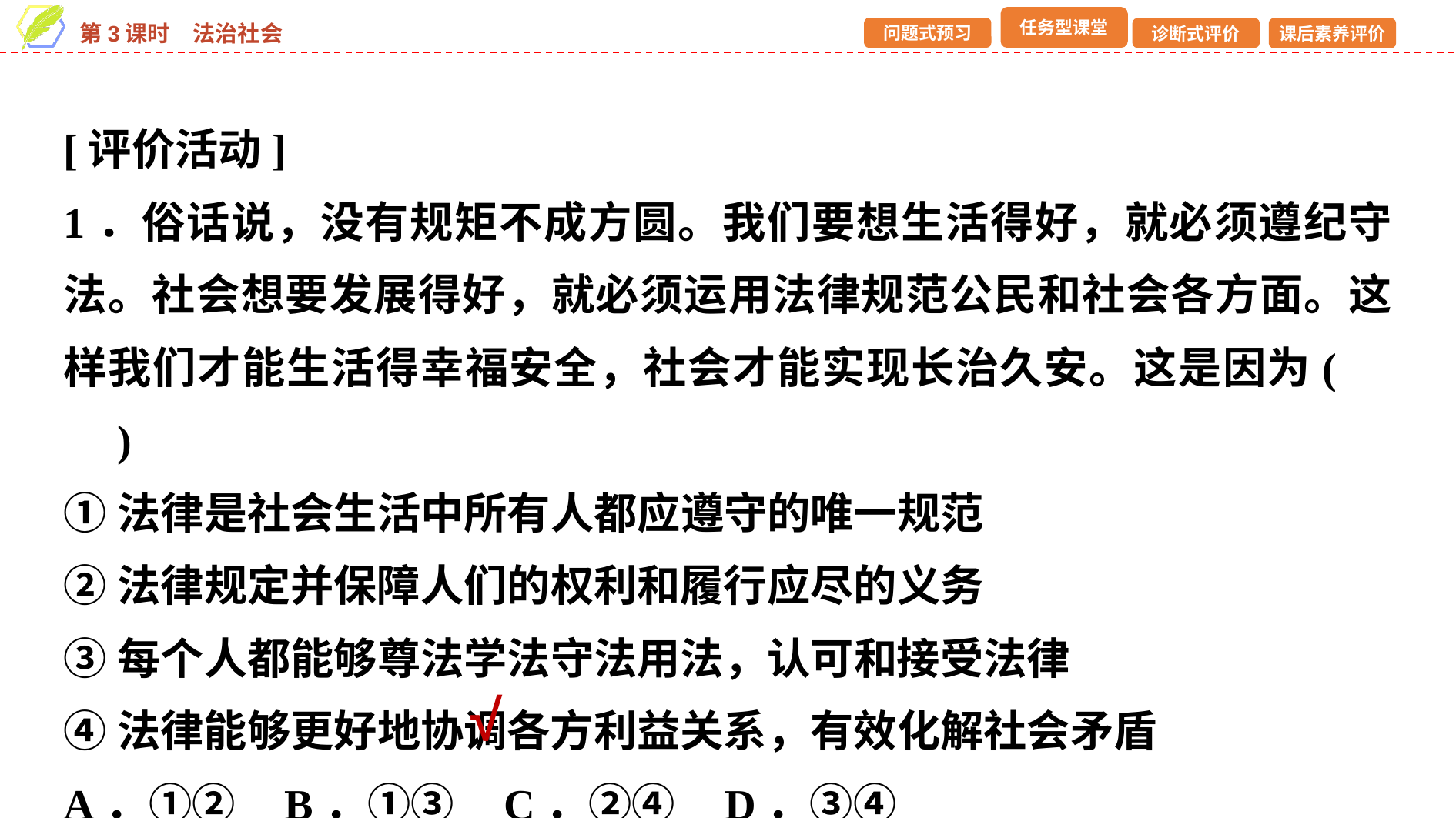

[评价活动]
1．俗话说，没有规矩不成方圆。我们要想生活得好，就必须遵纪守法。社会想要发展得好，就必须运用法律规范公民和社会各方面。这样我们才能生活得幸福安全，社会才能实现长治久安。这是因为(　　)
①法律是社会生活中所有人都应遵守的唯一规范
②法律规定并保障人们的权利和履行应尽的义务
③每个人都能够尊法学法守法用法，认可和接受法律
④法律能够更好地协调各方利益关系，有效化解社会矛盾
A．①②    B．①③    C．②④    D．③④
√